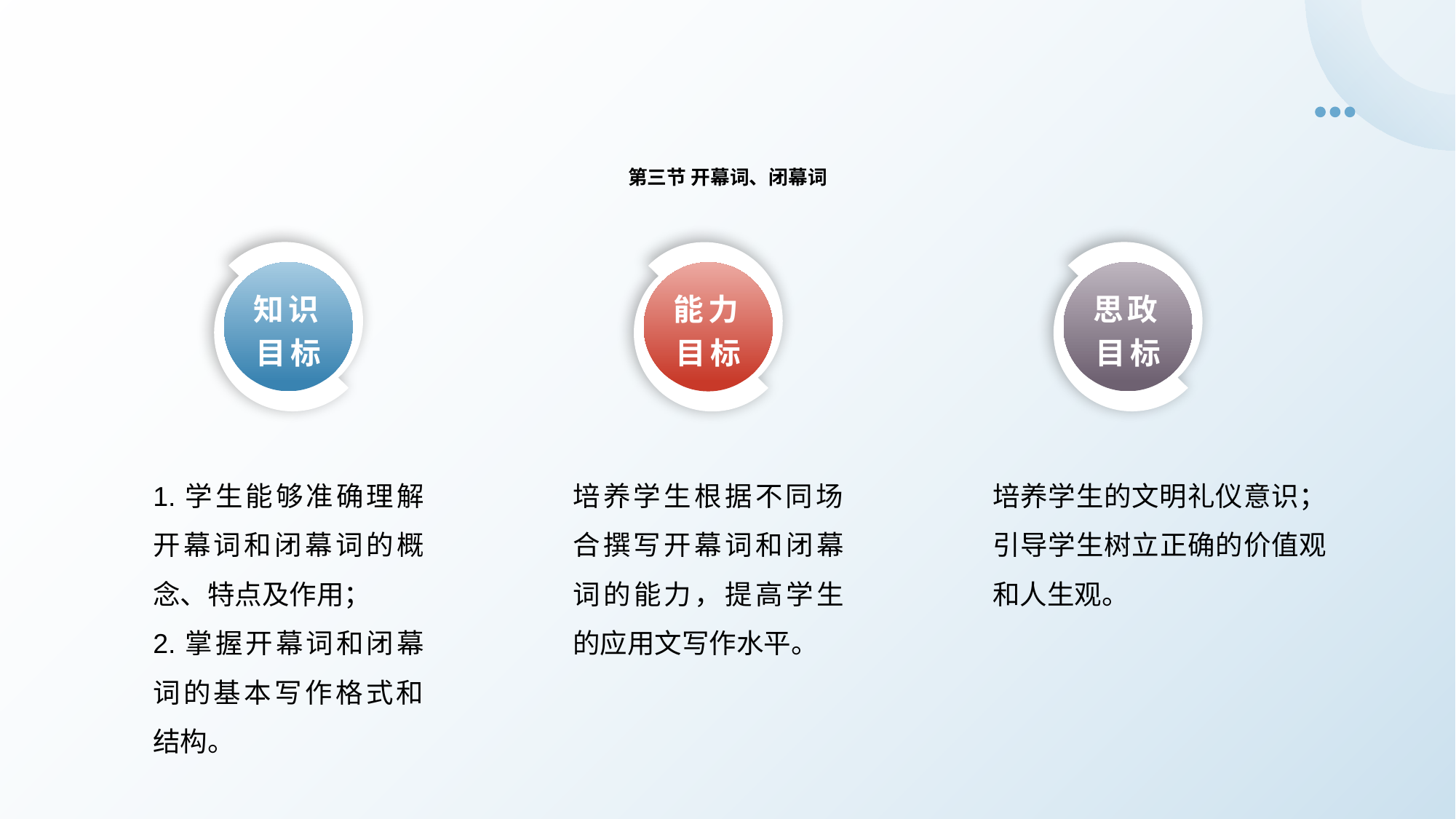

第三节 开幕词、闭幕词

知识目标
思政目标
能力目标
培养学生的文明礼仪意识；引导学生树立正确的价值观和人生观。
1.学生能够准确理解开幕词和闭幕词的概念、特点及作用；
2.掌握开幕词和闭幕词的基本写作格式和结构。

培养学生根据不同场合撰写开幕词和闭幕词的能力，提高学生的应用文写作水平。